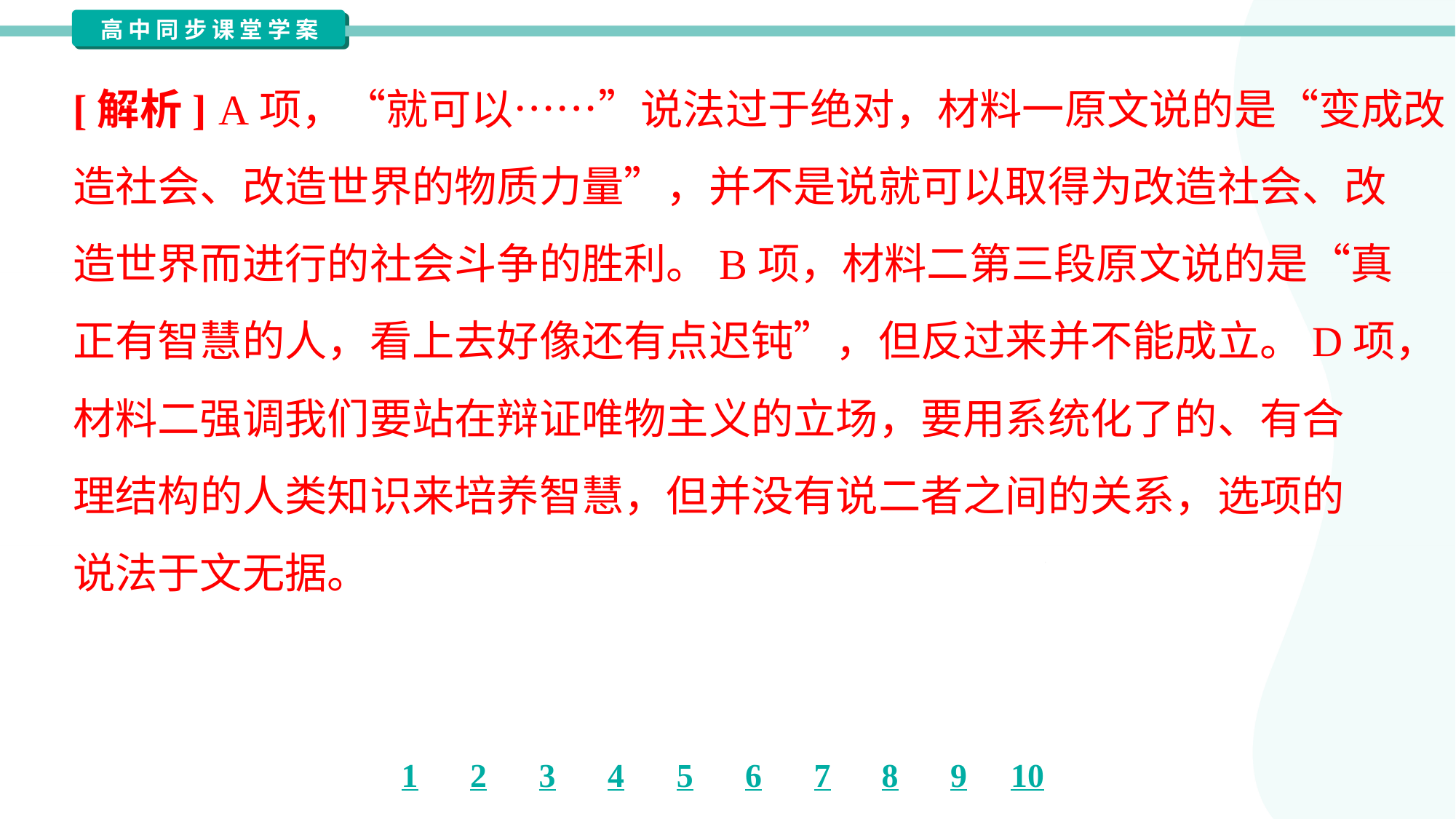

[解析] A项，“就可以……”说法过于绝对，材料一原文说的是“变成改
造社会、改造世界的物质力量”，并不是说就可以取得为改造社会、改
造世界而进行的社会斗争的胜利。B项，材料二第三段原文说的是“真
正有智慧的人，看上去好像还有点迟钝”，但反过来并不能成立。D项，
材料二强调我们要站在辩证唯物主义的立场，要用系统化了的、有合
理结构的人类知识来培养智慧，但并没有说二者之间的关系，选项的
说法于文无据。